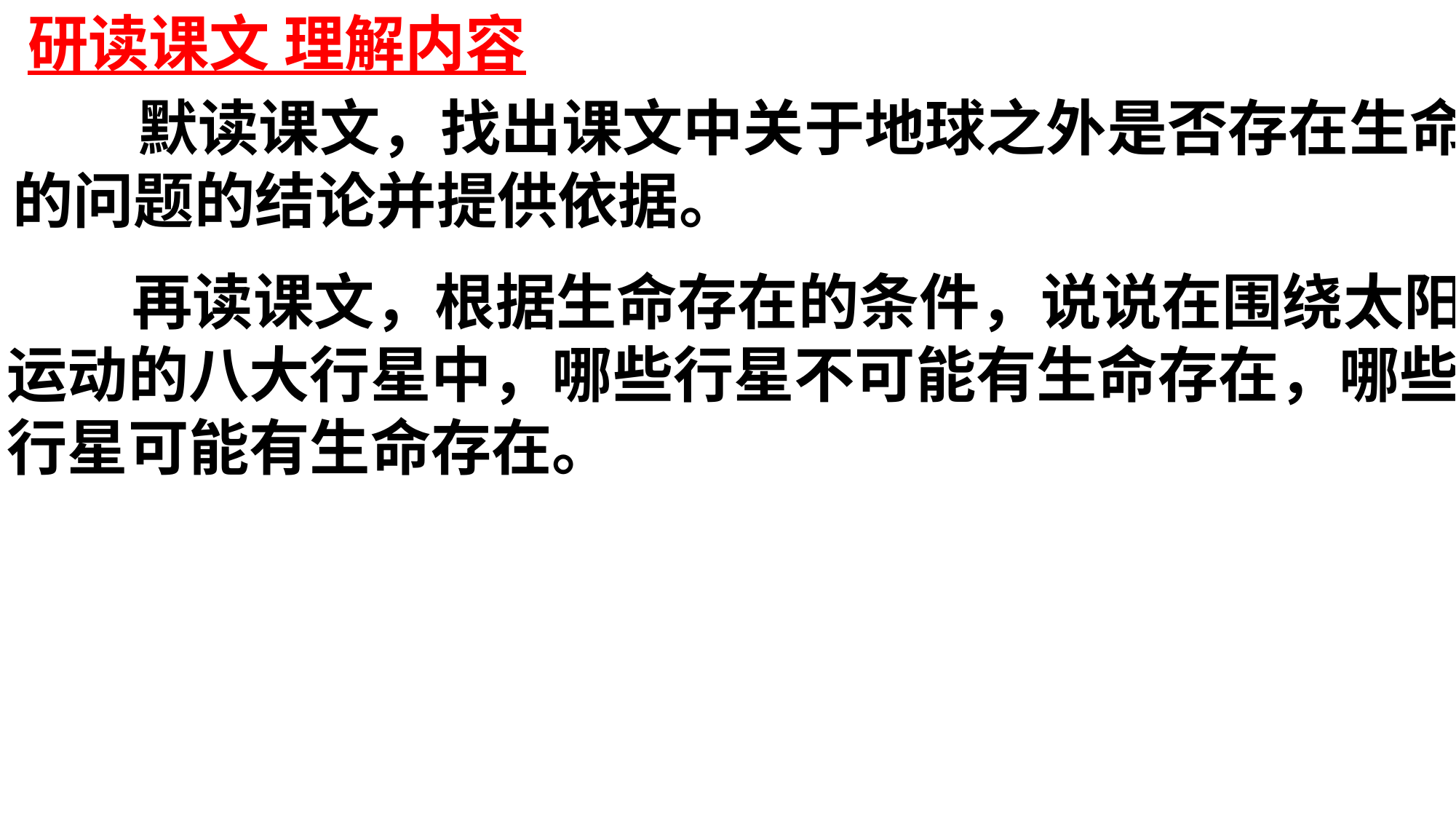

研读课文 理解内容
        默读课文，找出课文中关于地球之外是否存在生命
的问题的结论并提供依据。
        再读课文，根据生命存在的条件，说说在围绕太阳
运动的八大行星中，哪些行星不可能有生命存在，哪些
行星可能有生命存在。